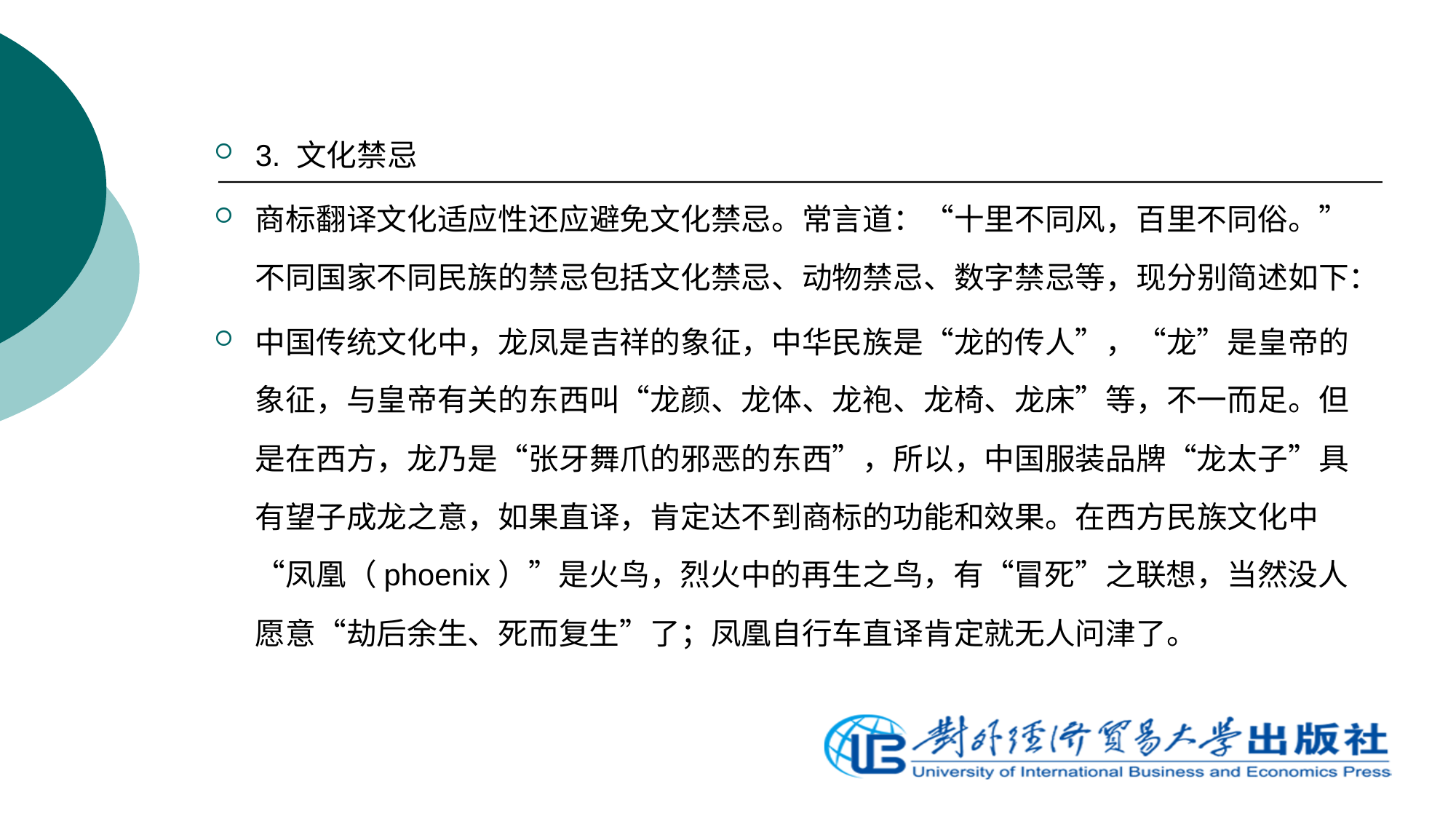

3. 文化禁忌
商标翻译文化适应性还应避免文化禁忌。常言道：“十里不同风，百里不同俗。” 不同国家不同民族的禁忌包括文化禁忌、动物禁忌、数字禁忌等，现分别简述如下：
中国传统文化中，龙凤是吉祥的象征，中华民族是“龙的传人”，“龙”是皇帝的象征，与皇帝有关的东西叫“龙颜、龙体、龙袍、龙椅、龙床”等，不一而足。但是在西方，龙乃是“张牙舞爪的邪恶的东西”，所以，中国服装品牌“龙太子”具有望子成龙之意，如果直译，肯定达不到商标的功能和效果。在西方民族文化中“凤凰（phoenix）”是火鸟，烈火中的再生之鸟，有“冒死”之联想，当然没人愿意“劫后余生、死而复生”了；凤凰自行车直译肯定就无人问津了。